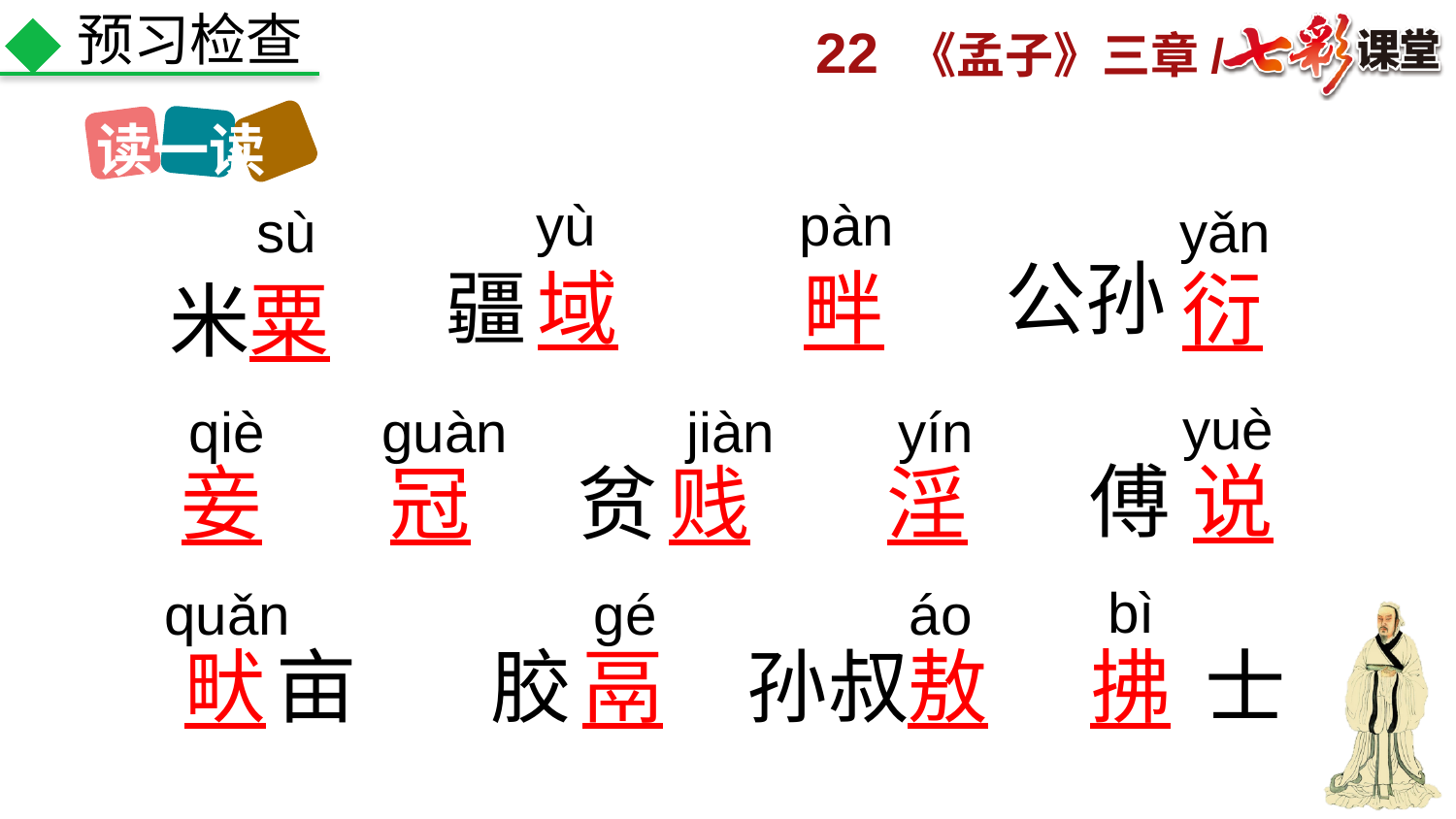

预习检查

读一读

yù
pàn
sù
yǎn
公孙
疆
域
畔
衍
粟
米
yuè
qiè
ɡuàn
jiàn
yín
傅
说
妾
冠
贫
贱
淫
bì
quǎn
gé
áo
畎
亩
胶
鬲
孙叔
敖
拂
士